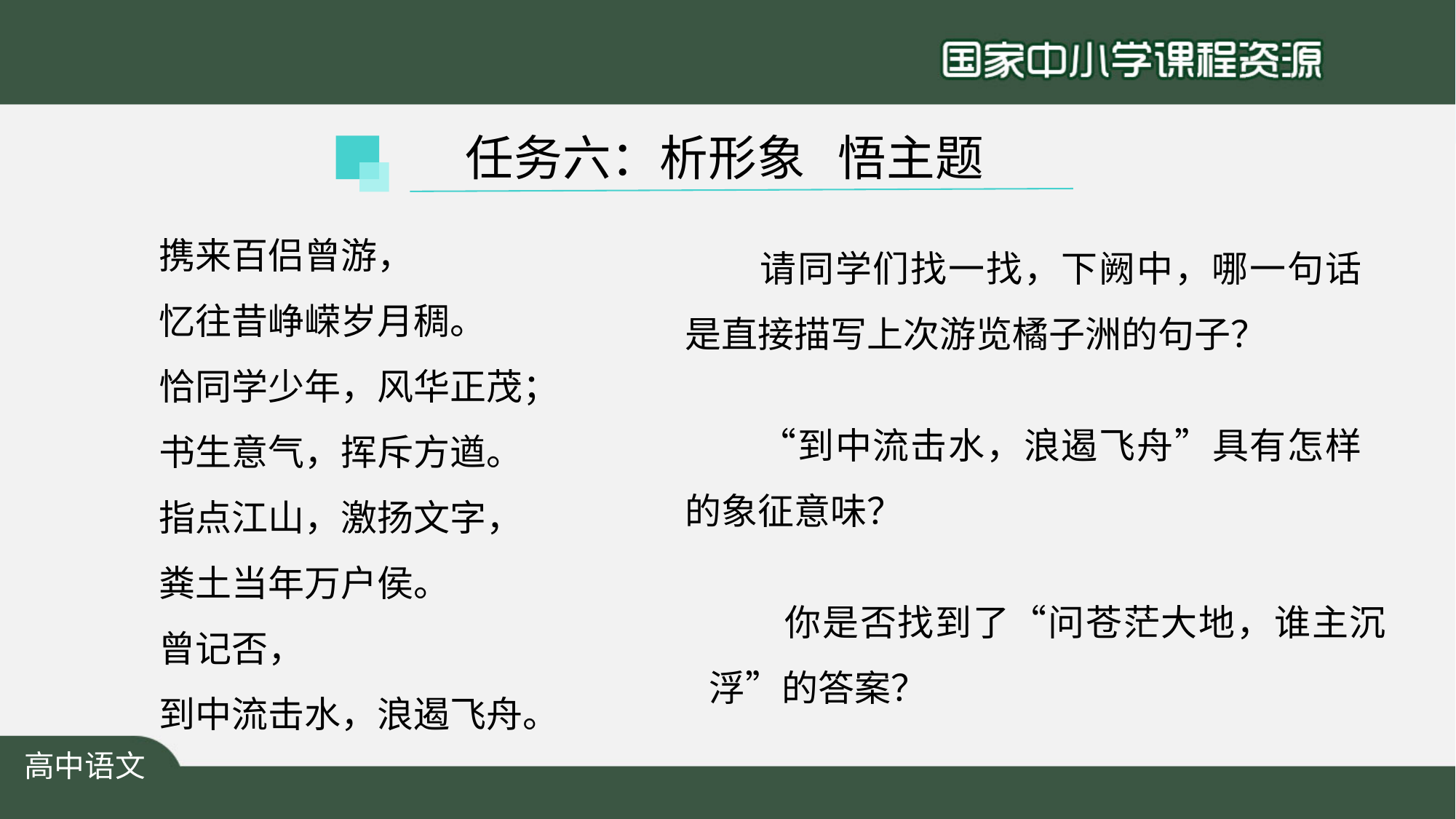

任务六：析形象   悟主题

携来百侣曾游，
忆往昔峥嵘岁月稠。
恰同学少年，风华正茂；
书生意气，挥斥方遒。
指点江山，激扬文字，
粪土当年万户侯。
曾记否，
到中流击水，浪遏飞舟。

　　请同学们找一找，下阙中，哪一句话是直接描写上次游览橘子洲的句子？
　　“到中流击水，浪遏飞舟”具有怎样的象征意味？
　　你是否找到了“问苍茫大地，谁主沉浮”的答案？